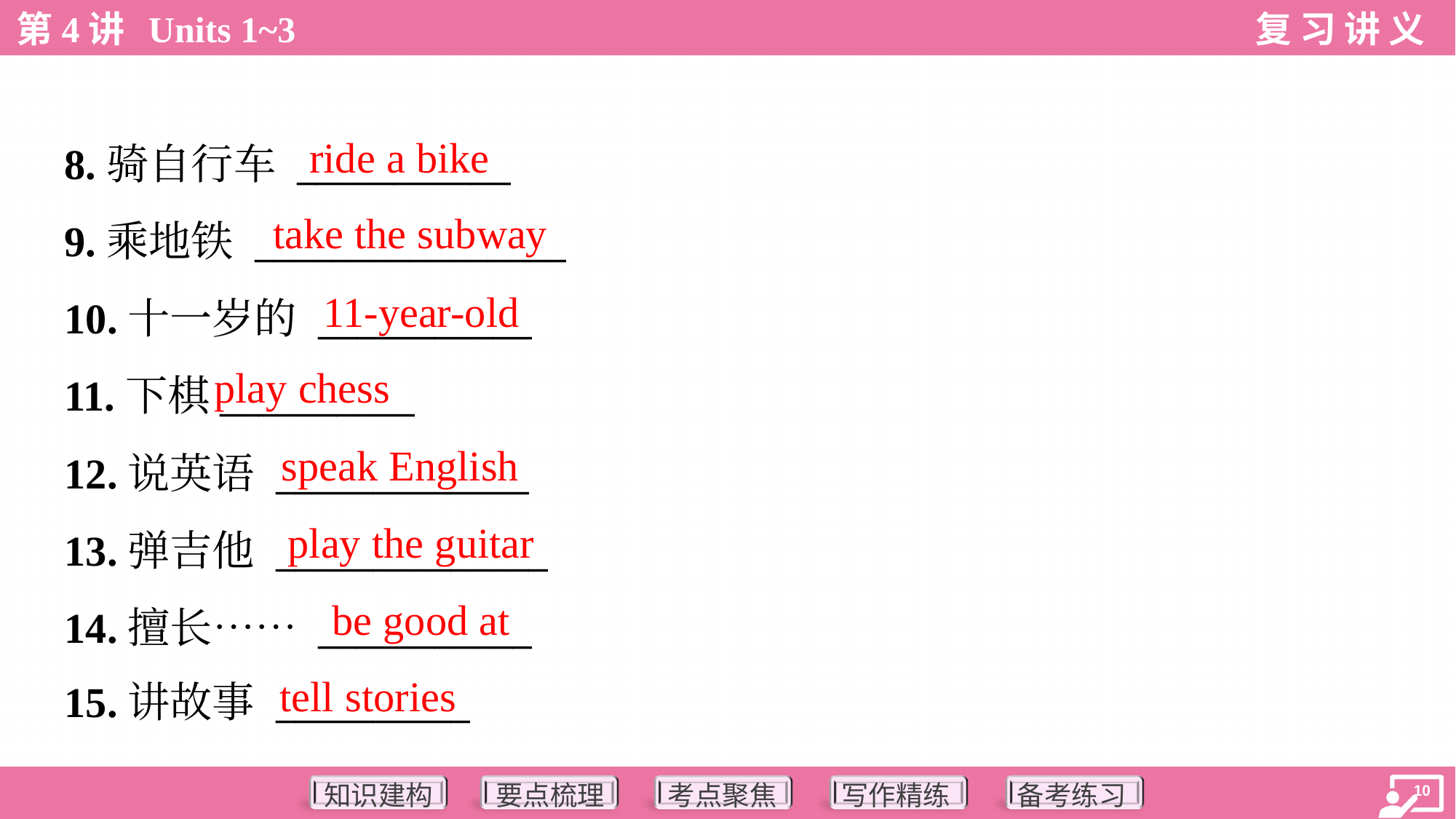

ride a bike
8.骑自行车 ___________
9.乘地铁 ________________
10.十一岁的 ___________
11.下棋__________
12.说英语 _____________
13.弹吉他 ______________
14.擅长…… ___________
15.讲故事 __________
take the subway
11-year-old
play chess
speak English
play the guitar
be good at
tell stories